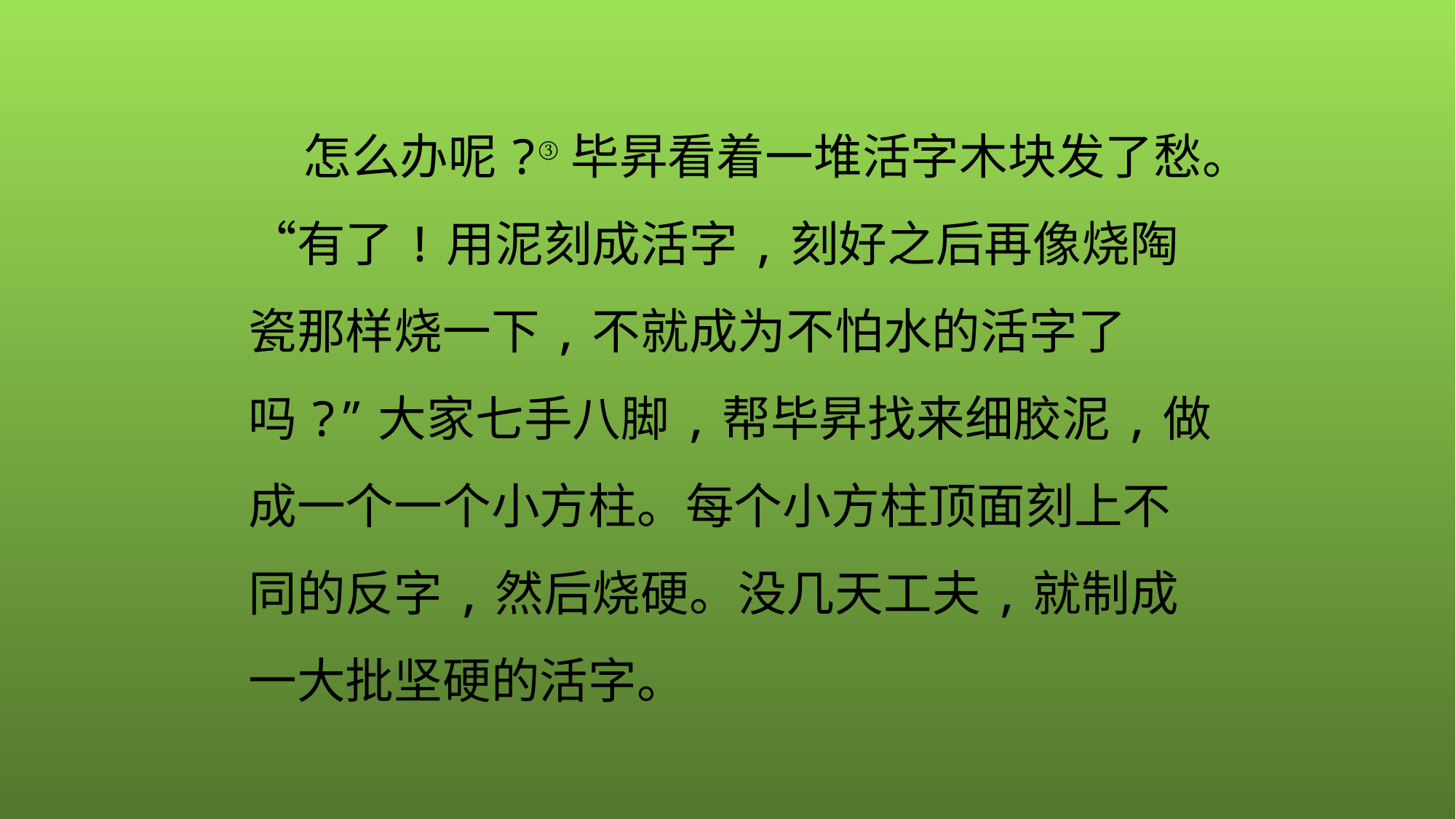

怎么办呢?③毕昇看着一堆活字木块发了愁。“有了!用泥刻成活字,刻好之后再像烧陶瓷那样烧一下,不就成为不怕水的活字了吗?”大家七手八脚,帮毕昇找来细胶泥,做成一个一个小方柱。每个小方柱顶面刻上不同的反字,然后烧硬。没几天工夫,就制成一大批坚硬的活字。